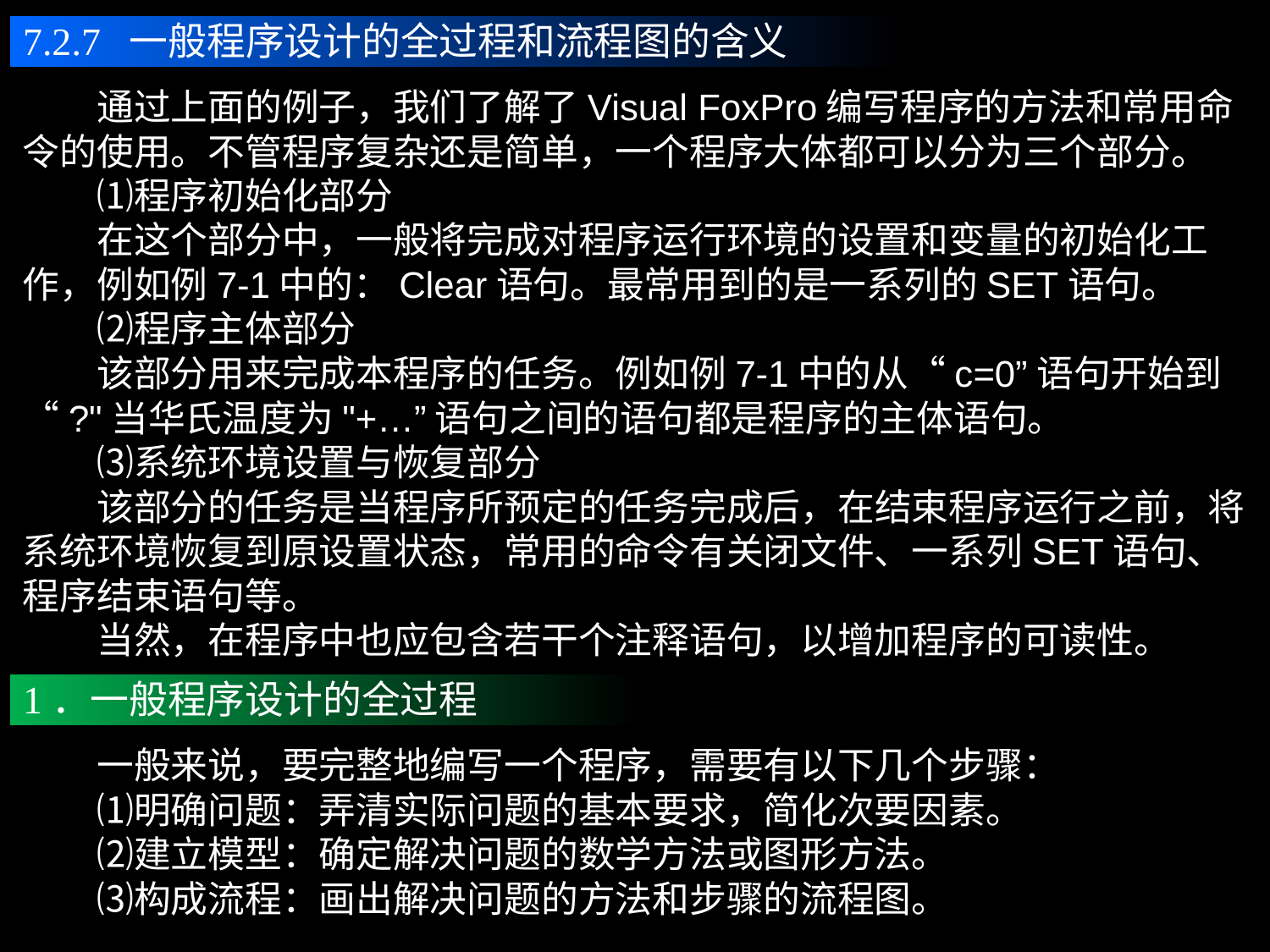

7.2.7  一般程序设计的全过程和流程图的含义
　　通过上面的例子，我们了解了Visual FoxPro编写程序的方法和常用命令的使用。不管程序复杂还是简单，一个程序大体都可以分为三个部分。
　　⑴程序初始化部分
　　在这个部分中，一般将完成对程序运行环境的设置和变量的初始化工作，例如例7-1中的：Clear语句。最常用到的是一系列的SET语句。
　　⑵程序主体部分
　　该部分用来完成本程序的任务。例如例7-1中的从“c=0”语句开始到“?"当华氏温度为"+…”语句之间的语句都是程序的主体语句。
　　⑶系统环境设置与恢复部分
　　该部分的任务是当程序所预定的任务完成后，在结束程序运行之前，将系统环境恢复到原设置状态，常用的命令有关闭文件、一系列SET语句、程序结束语句等。
　　当然，在程序中也应包含若干个注释语句，以增加程序的可读性。
1．一般程序设计的全过程
　　一般来说，要完整地编写一个程序，需要有以下几个步骤：
　　⑴明确问题：弄清实际问题的基本要求，简化次要因素。
　　⑵建立模型：确定解决问题的数学方法或图形方法。
　　⑶构成流程：画出解决问题的方法和步骤的流程图。